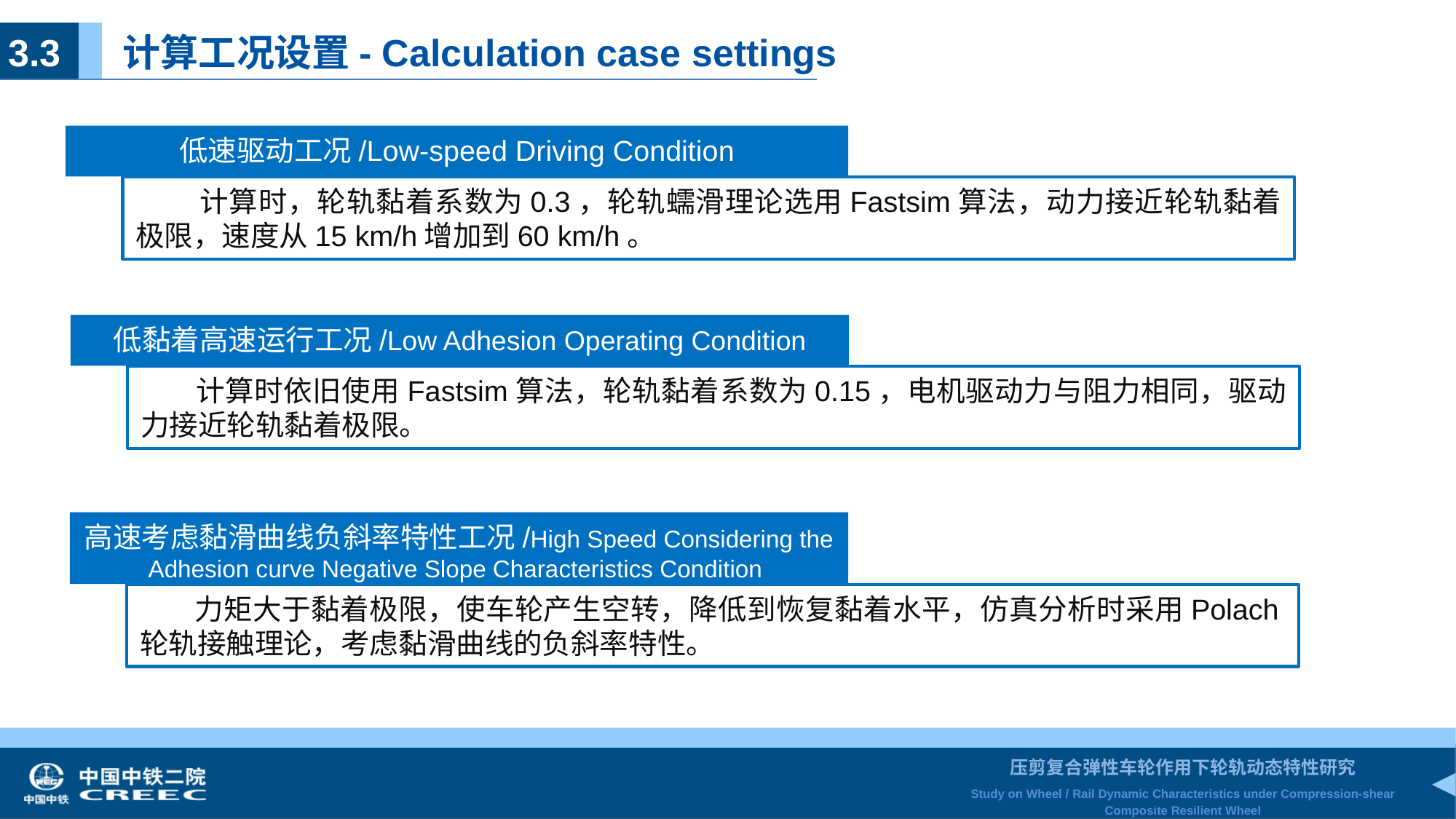

3.3     计算工况设置- Calculation case settings

低速驱动工况/Low-speed Driving Condition
        计算时，轮轨黏着系数为0.3，轮轨蠕滑理论选用Fastsim算法，动力接近轮轨黏着极限，速度从15 km/h增加到60 km/h。
低黏着高速运行工况/Low Adhesion Operating Condition
       计算时依旧使用Fastsim算法，轮轨黏着系数为0.15，电机驱动力与阻力相同，驱动力接近轮轨黏着极限。
高速考虑黏滑曲线负斜率特性工况/High Speed Considering the Adhesion curve Negative Slope Characteristics Condition
       力矩大于黏着极限，使车轮产生空转，降低到恢复黏着水平，仿真分析时采用Polach轮轨接触理论，考虑黏滑曲线的负斜率特性。